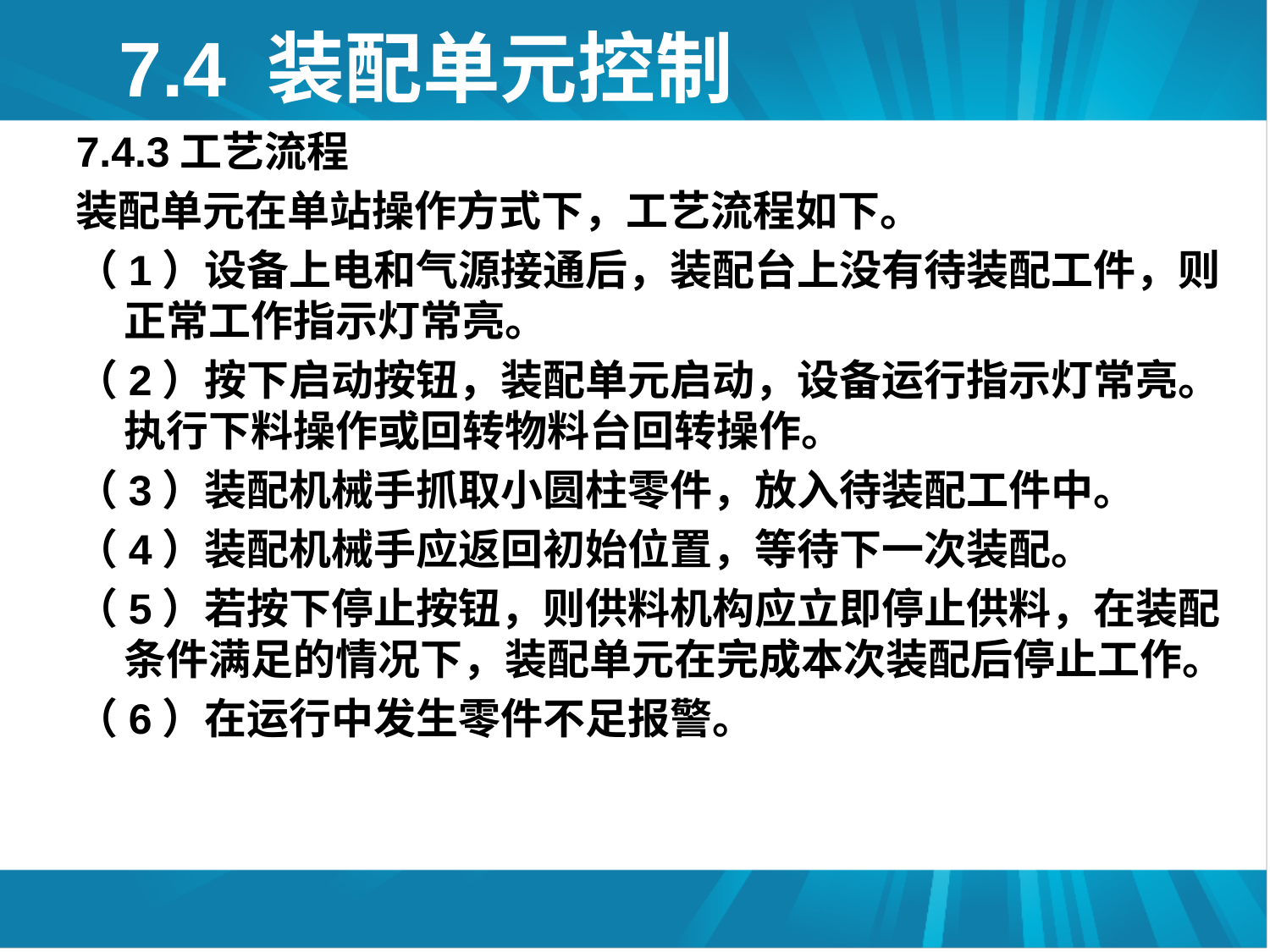

# 7.4 装配单元控制
7.4.3工艺流程
装配单元在单站操作方式下，工艺流程如下。
（1）设备上电和气源接通后，装配台上没有待装配工件，则正常工作指示灯常亮。
（2）按下启动按钮，装配单元启动，设备运行指示灯常亮。执行下料操作或回转物料台回转操作。
（3）装配机械手抓取小圆柱零件，放入待装配工件中。
（4）装配机械手应返回初始位置，等待下一次装配。
（5）若按下停止按钮，则供料机构应立即停止供料，在装配条件满足的情况下，装配单元在完成本次装配后停止工作。
（6）在运行中发生零件不足报警。